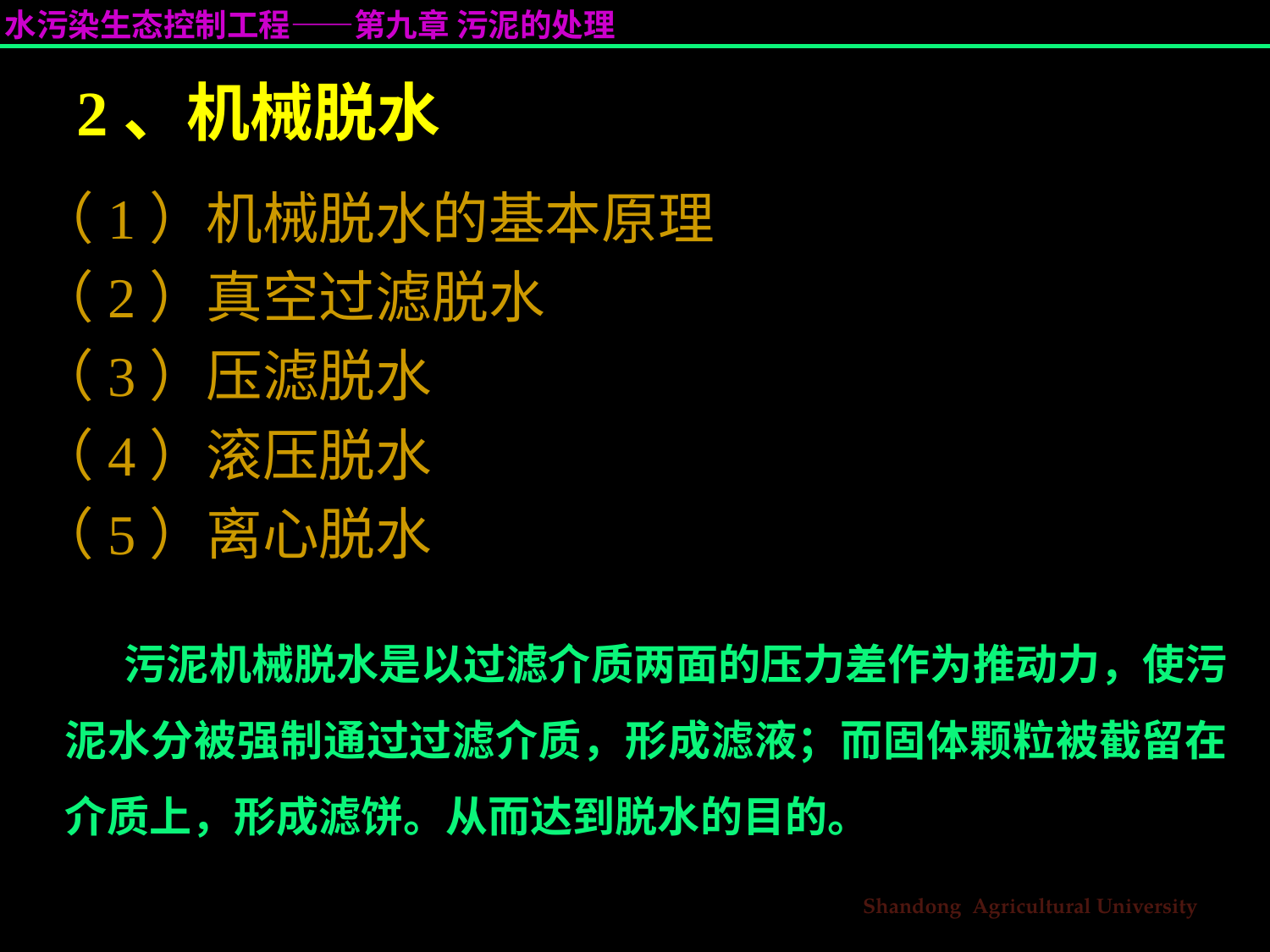

# 2、机械脱水
（1）机械脱水的基本原理
（2）真空过滤脱水
（3）压滤脱水
（4）滚压脱水
（5）离心脱水

          污泥机械脱水是以过滤介质两面的压力差作为推动力，使污泥水分被强制通过过滤介质，形成滤液；而固体颗粒被截留在介质上，形成滤饼。从而达到脱水的目的。